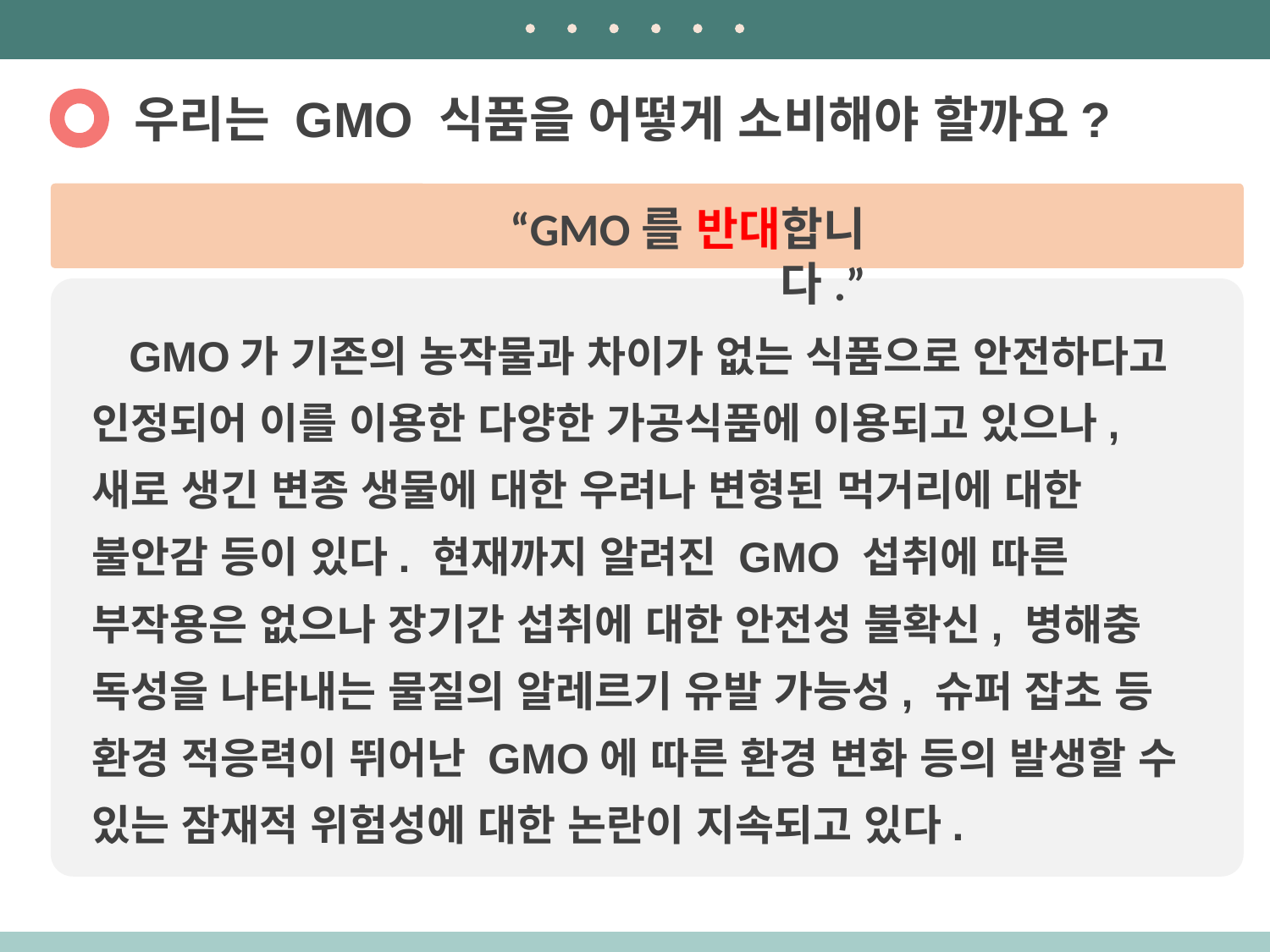

우리는 GMO 식품을 어떻게 소비해야 할까요?

“GMO를 반대합니다.”

GMO가 기존의 농작물과 차이가 없는 식품으로 안전하다고 인정되어 이를 이용한 다양한 가공식품에 이용되고 있으나, 새로 생긴 변종 생물에 대한 우려나 변형된 먹거리에 대한 불안감 등이 있다. 현재까지 알려진 GMO 섭취에 따른 부작용은 없으나 장기간 섭취에 대한 안전성 불확신, 병해충 독성을 나타내는 물질의 알레르기 유발 가능성, 슈퍼 잡초 등 환경 적응력이 뛰어난 GMO에 따른 환경 변화 등의 발생할 수 있는 잠재적 위험성에 대한 논란이 지속되고 있다.